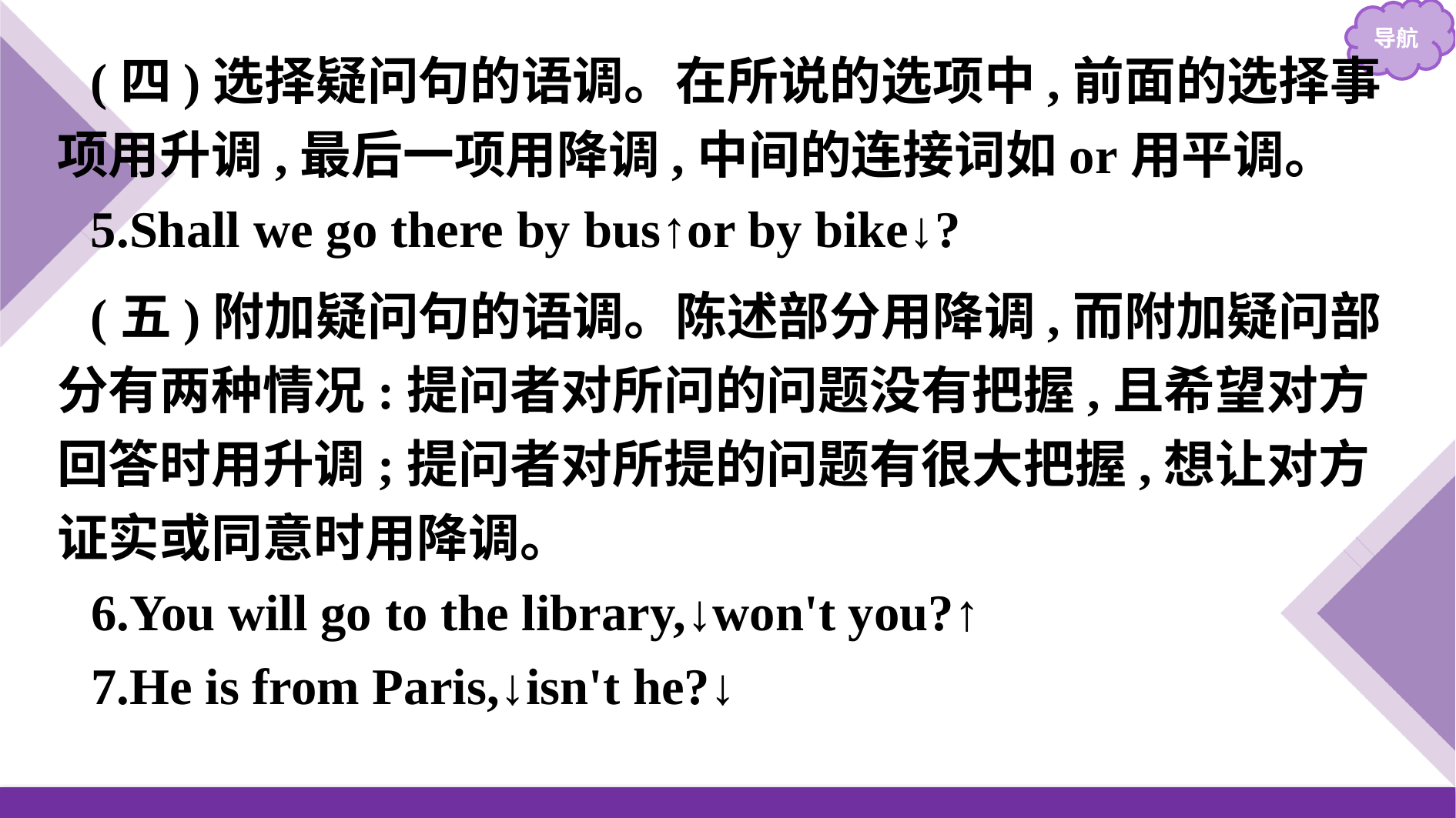

(四)选择疑问句的语调。在所说的选项中,前面的选择事项用升调,最后一项用降调,中间的连接词如or用平调。
5.Shall we go there by bus↑or by bike↓?
(五)附加疑问句的语调。陈述部分用降调,而附加疑问部分有两种情况:提问者对所问的问题没有把握,且希望对方回答时用升调;提问者对所提的问题有很大把握,想让对方证实或同意时用降调。
6.You will go to the library,↓won't you?↑
7.He is from Paris,↓isn't he?↓